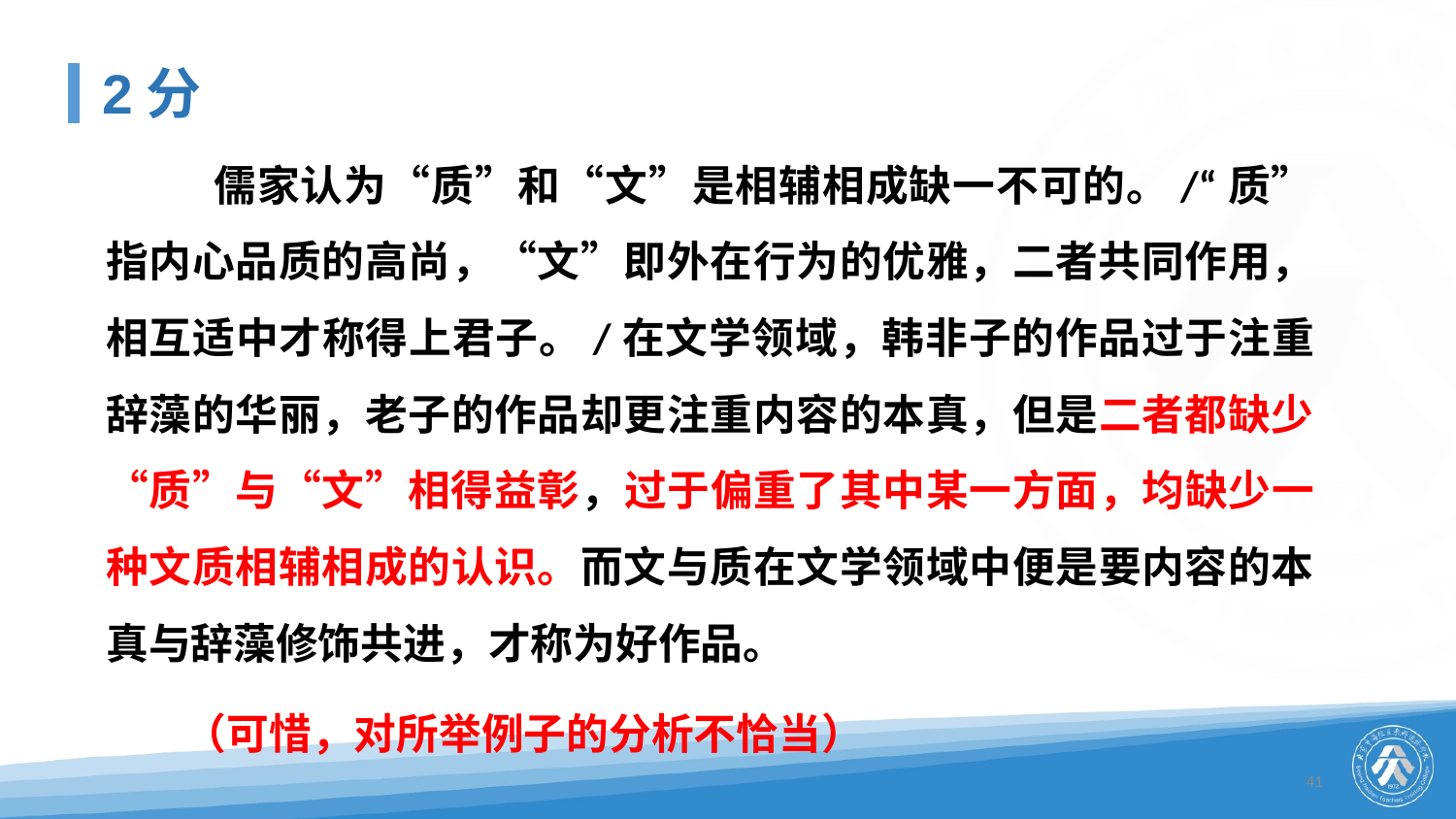

# 2分
         儒家认为“质”和“文”是相辅相成缺一不可的。/“质”指内心品质的高尚，“文”即外在行为的优雅，二者共同作用，相互适中才称得上君子。/在文学领域，韩非子的作品过于注重辞藻的华丽，老子的作品却更注重内容的本真，但是二者都缺少“质”与“文”相得益彰，过于偏重了其中某一方面，均缺少一种文质相辅相成的认识。而文与质在文学领域中便是要内容的本真与辞藻修饰共进，才称为好作品。
       （可惜，对所举例子的分析不恰当）

41